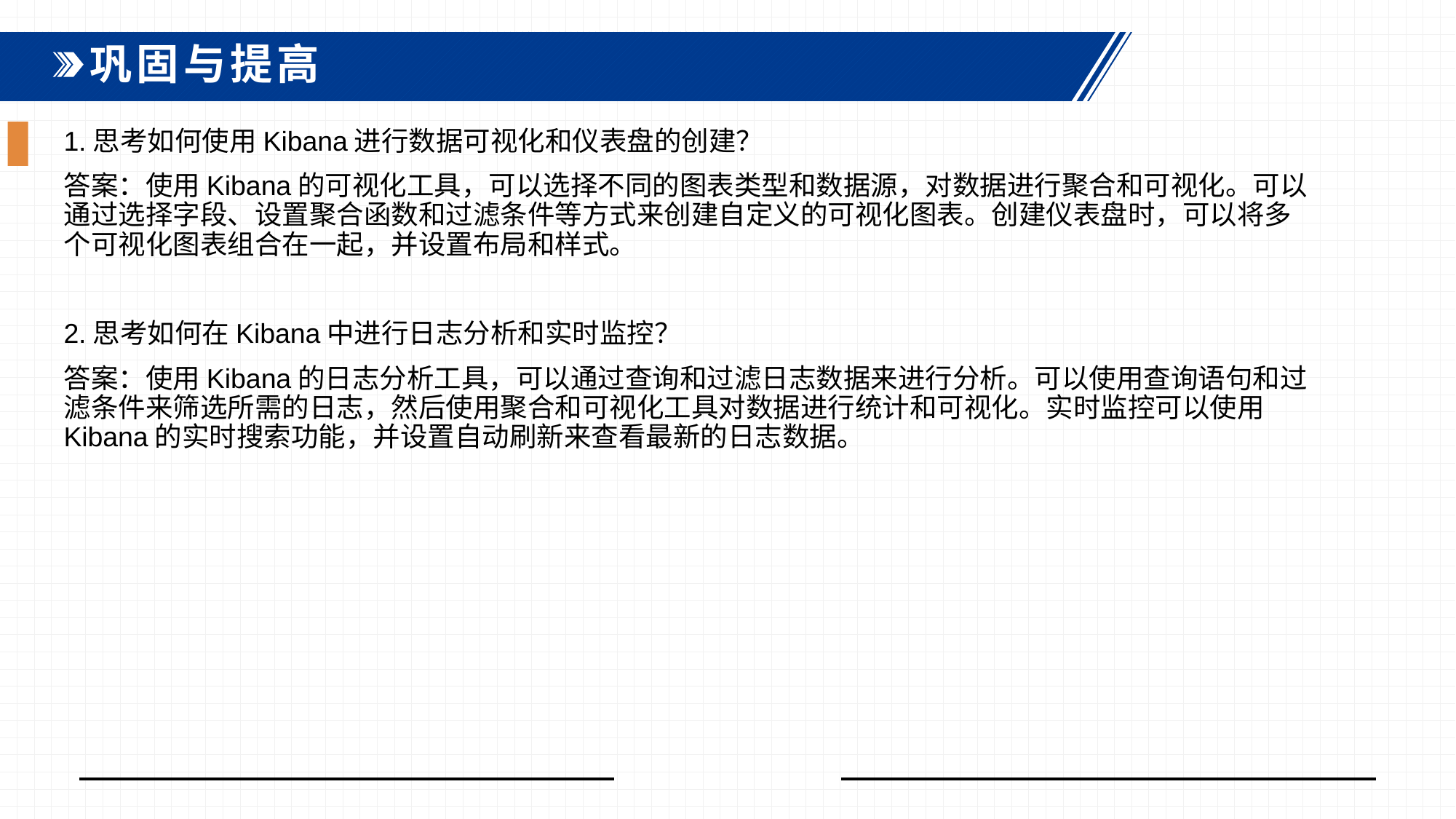

巩固与提高
1.思考如何使用Kibana进行数据可视化和仪表盘的创建？
答案：使用Kibana的可视化工具，可以选择不同的图表类型和数据源，对数据进行聚合和可视化。可以通过选择字段、设置聚合函数和过滤条件等方式来创建自定义的可视化图表。创建仪表盘时，可以将多个可视化图表组合在一起，并设置布局和样式。

2.思考如何在Kibana中进行日志分析和实时监控？
答案：使用Kibana的日志分析工具，可以通过查询和过滤日志数据来进行分析。可以使用查询语句和过滤条件来筛选所需的日志，然后使用聚合和可视化工具对数据进行统计和可视化。实时监控可以使用Kibana的实时搜索功能，并设置自动刷新来查看最新的日志数据。